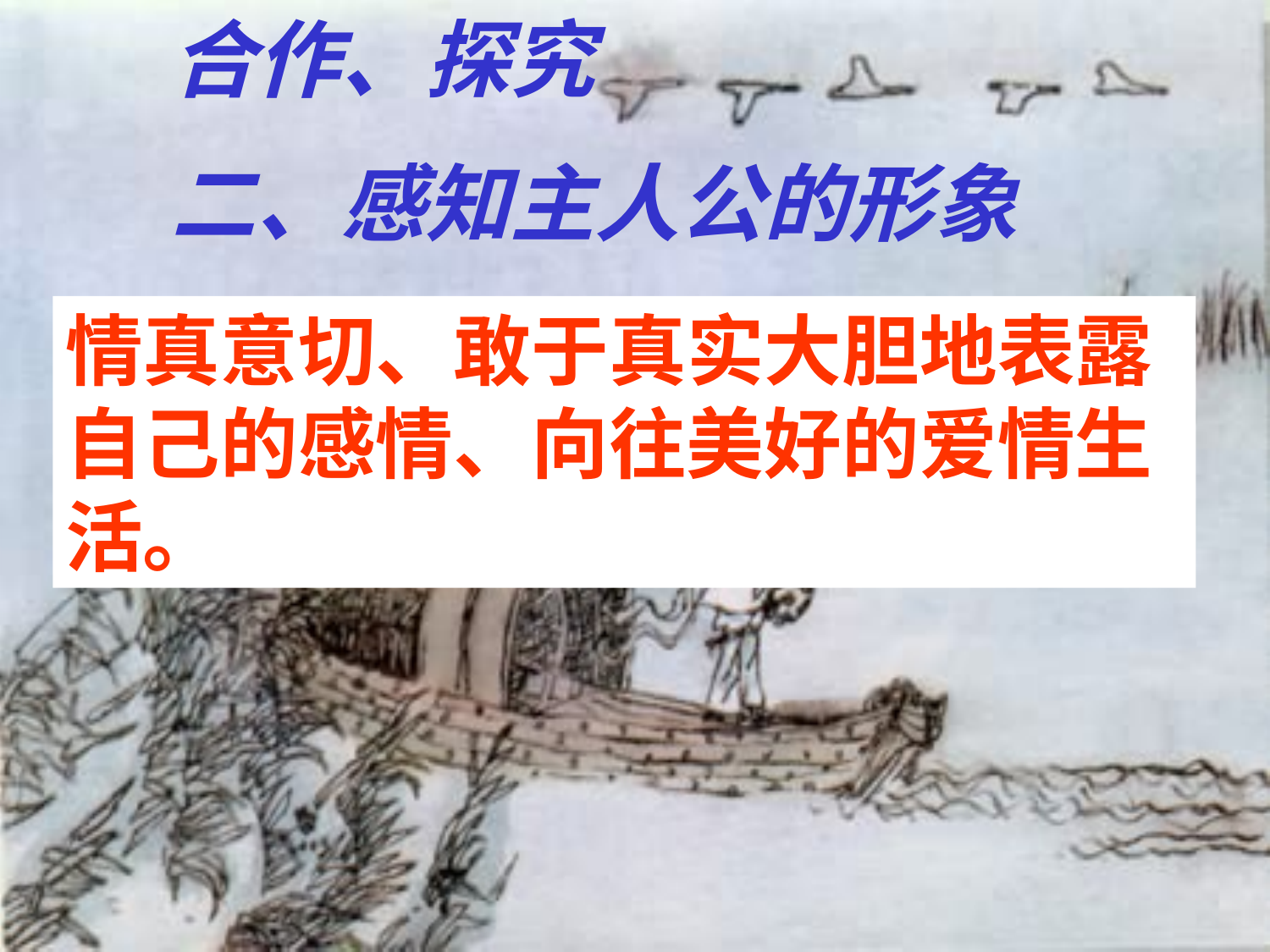

合作、探究
二、感知主人公的形象
情真意切、敢于真实大胆地表露自己的感情、向往美好的爱情生活。